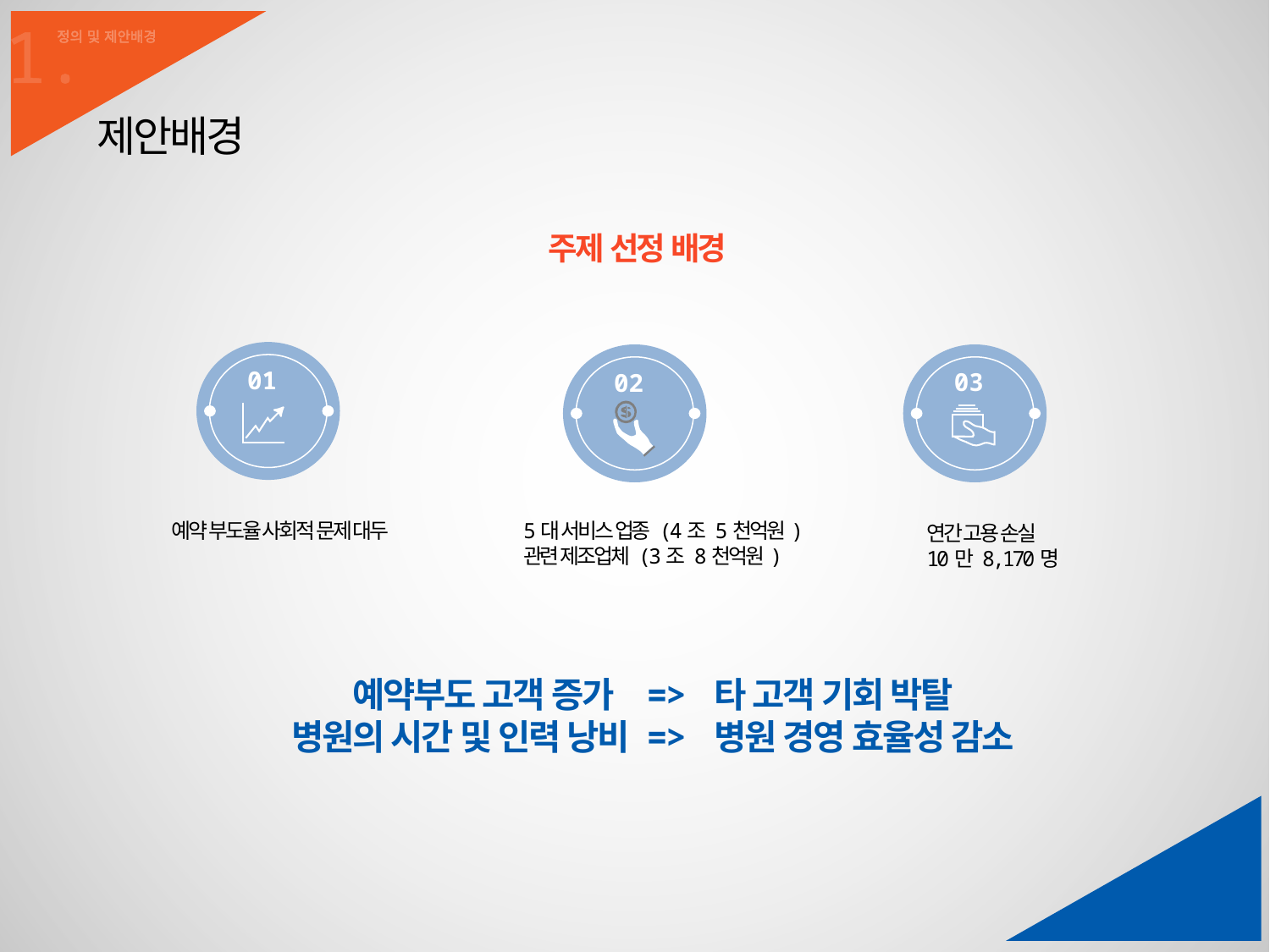

1.

정의 및 제안배경
제안배경
주제 선정 배경

01

02

03

예약 부도율 사회적 문제 대두
5대 서비스 업종 (4조 5천억원)
관련 제조업체 (3조 8천억원)
연간 고용 손실
10만 8,170명
예약부도 고객 증가   => 타 고객 기회 박탈
병원의 시간 및 인력 낭비 => 병원 경영 효율성 감소